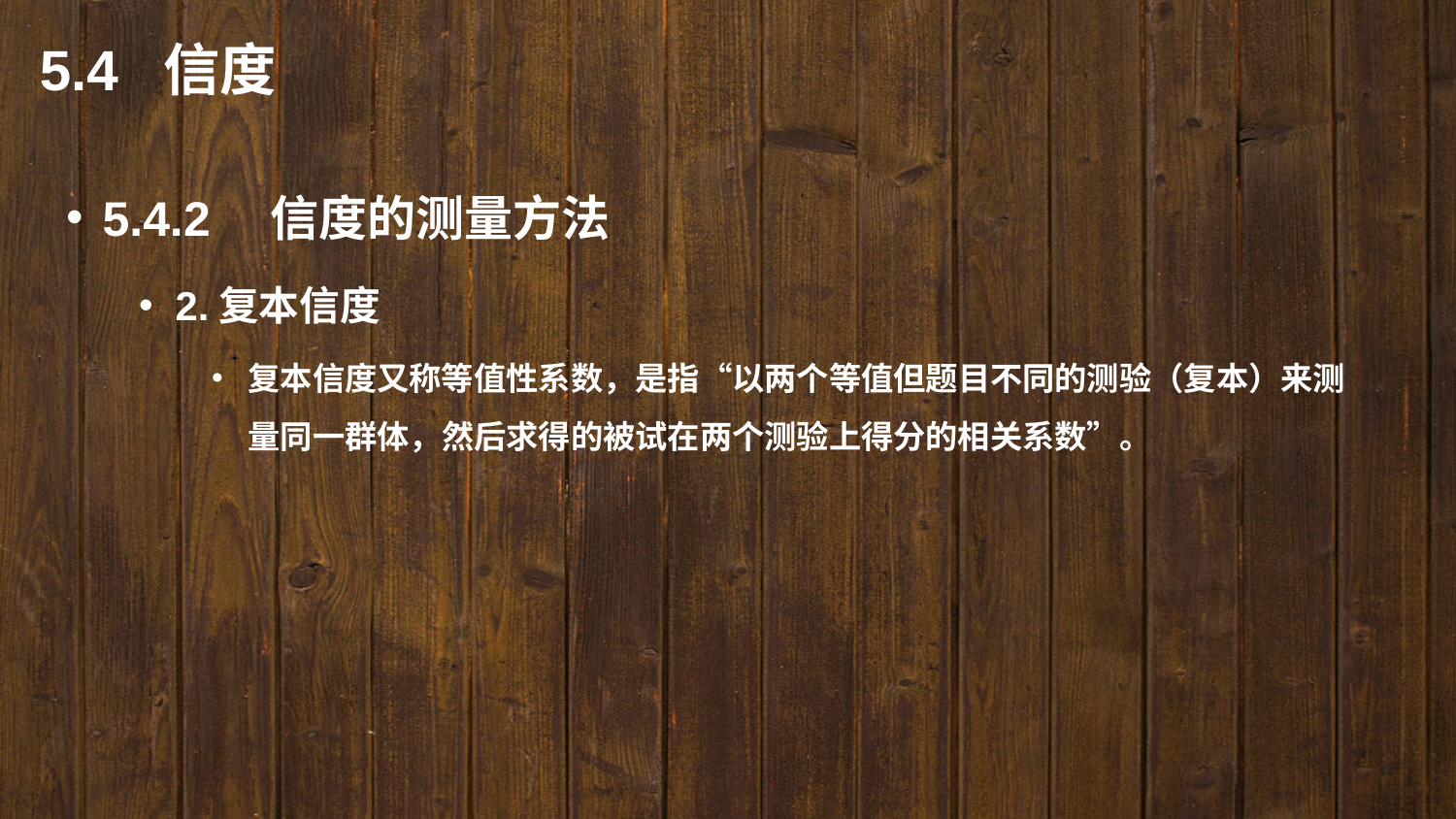

5.4  信度
5.4.2　信度的测量方法
2.复本信度
复本信度又称等值性系数，是指“以两个等值但题目不同的测验（复本）来测量同一群体，然后求得的被试在两个测验上得分的相关系数”。